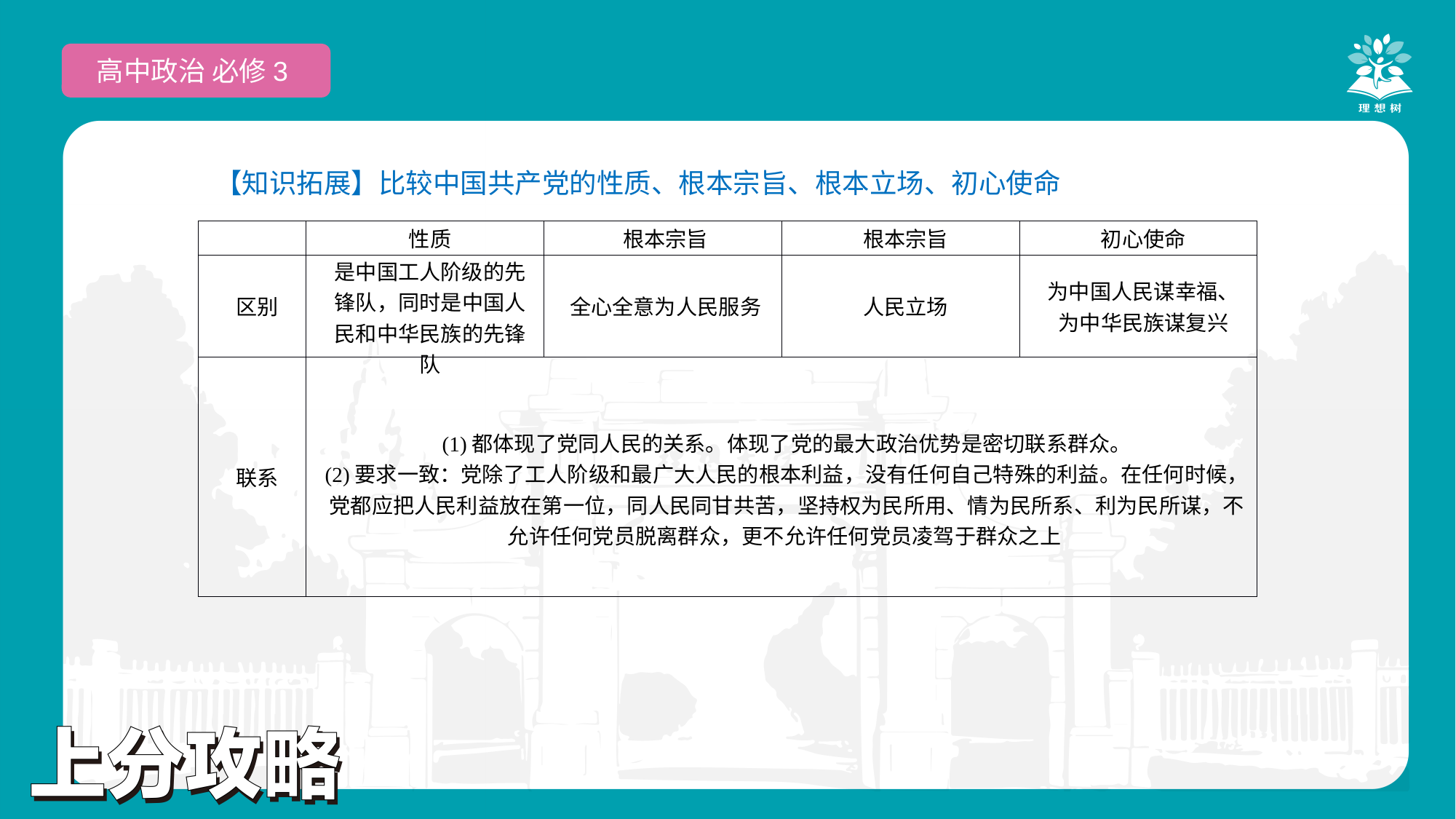

高中政治 必修3
【知识拓展】比较中国共产党的性质、根本宗旨、根本立场、初心使命
|  | 性质 | 根本宗旨 | 根本宗旨 | 初心使命 |
| --- | --- | --- | --- | --- |
| 区别 | 是中国工人阶级的先锋队，同时是中国人民和中华民族的先锋队 | 全心全意为人民服务 | 人民立场 | 为中国人民谋幸福、为中华民族谋复兴 |
| 联系 | (1)都体现了党同人民的关系。体现了党的最大政治优势是密切联系群众。 (2)要求一致：党除了工人阶级和最广大人民的根本利益，没有任何自己特殊的利益。在任何时候，党都应把人民利益放在第一位，同人民同甘共苦，坚持权为民所用、情为民所系、利为民所谋，不允许任何党员脱离群众，更不允许任何党员凌驾于群众之上 |  |  |  |